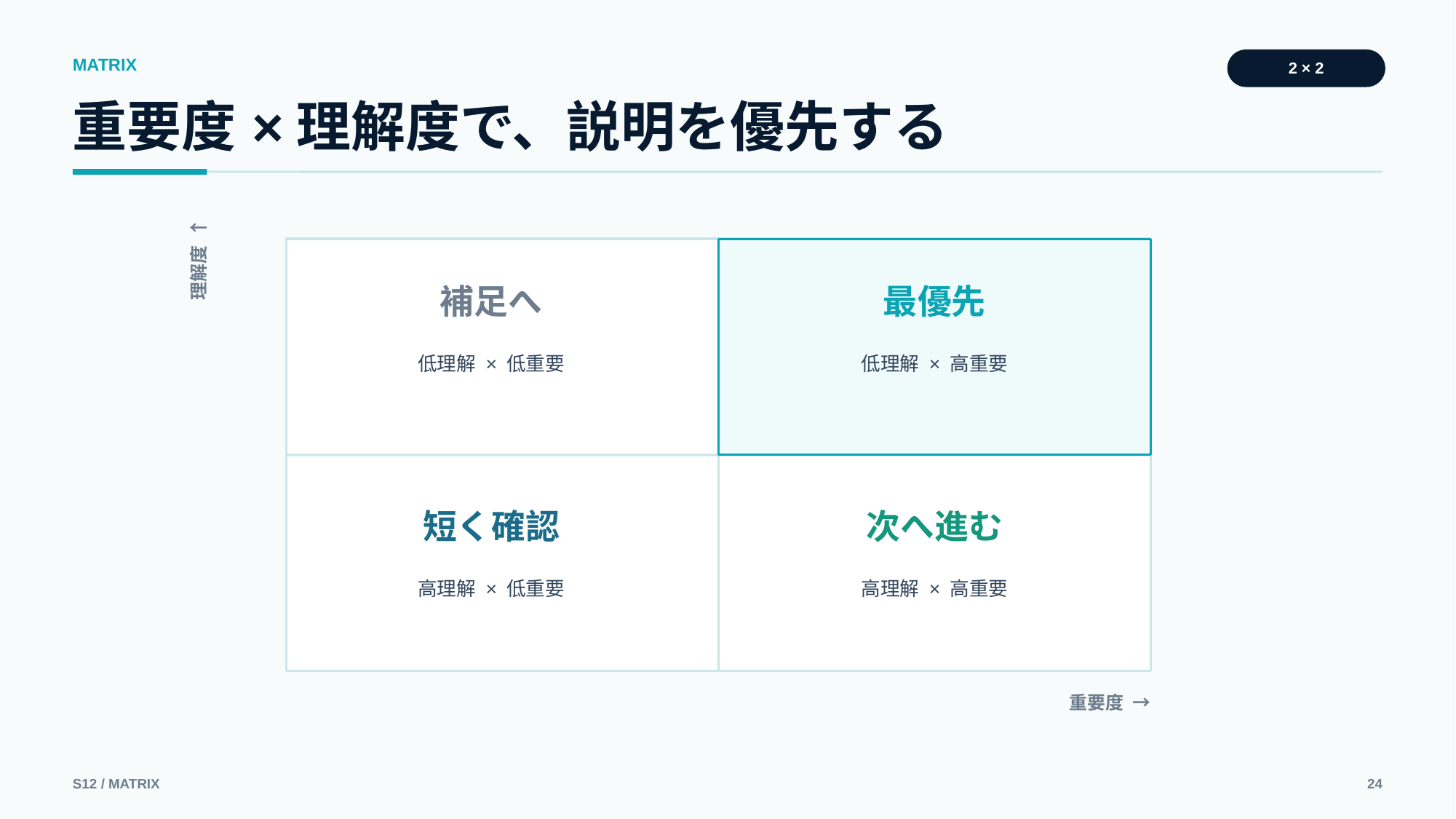

MATRIX
2 × 2
重要度×理解度で、説明を優先する

理解度  ↑
補足へ
最優先
低理解 × 低重要
低理解 × 高重要

短く確認
次へ進む
高理解 × 低重要
高理解 × 高重要
重要度  →
S12 / MATRIX
24